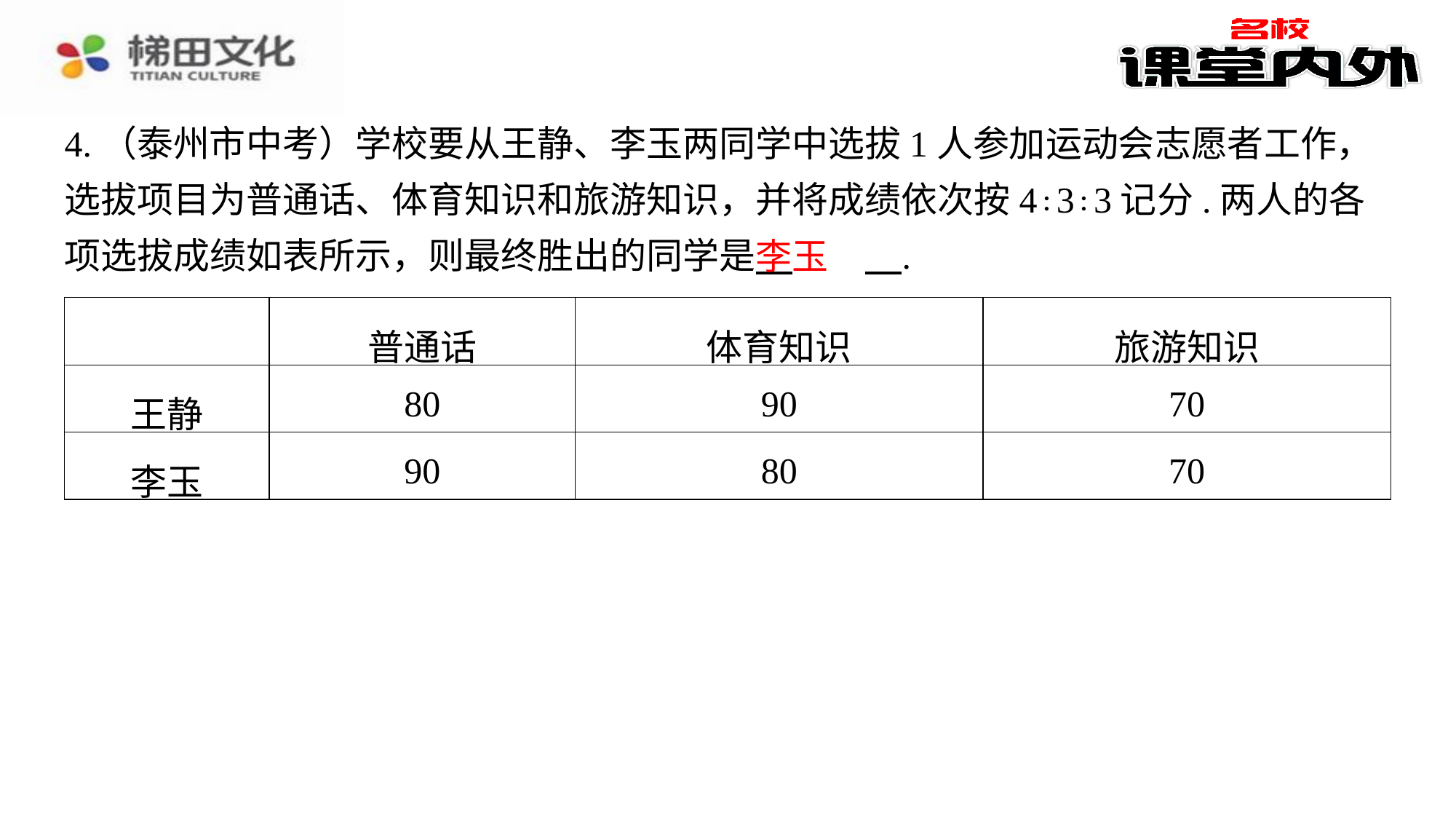

4.（泰州市中考）学校要从王静、李玉两同学中选拔1人参加运动会志愿者工作，选拔项目为普通话、体育知识和旅游知识，并将成绩依次按4∶3∶3记分.两人的各项选拔成绩如表所示，则最终胜出的同学是 　李玉　⁠.
李玉
|  | 普通话 | 体育知识 | 旅游知识 |
| --- | --- | --- | --- |
| 王静 | 80 | 90 | 70 |
| 李玉 | 90 | 80 | 70 |